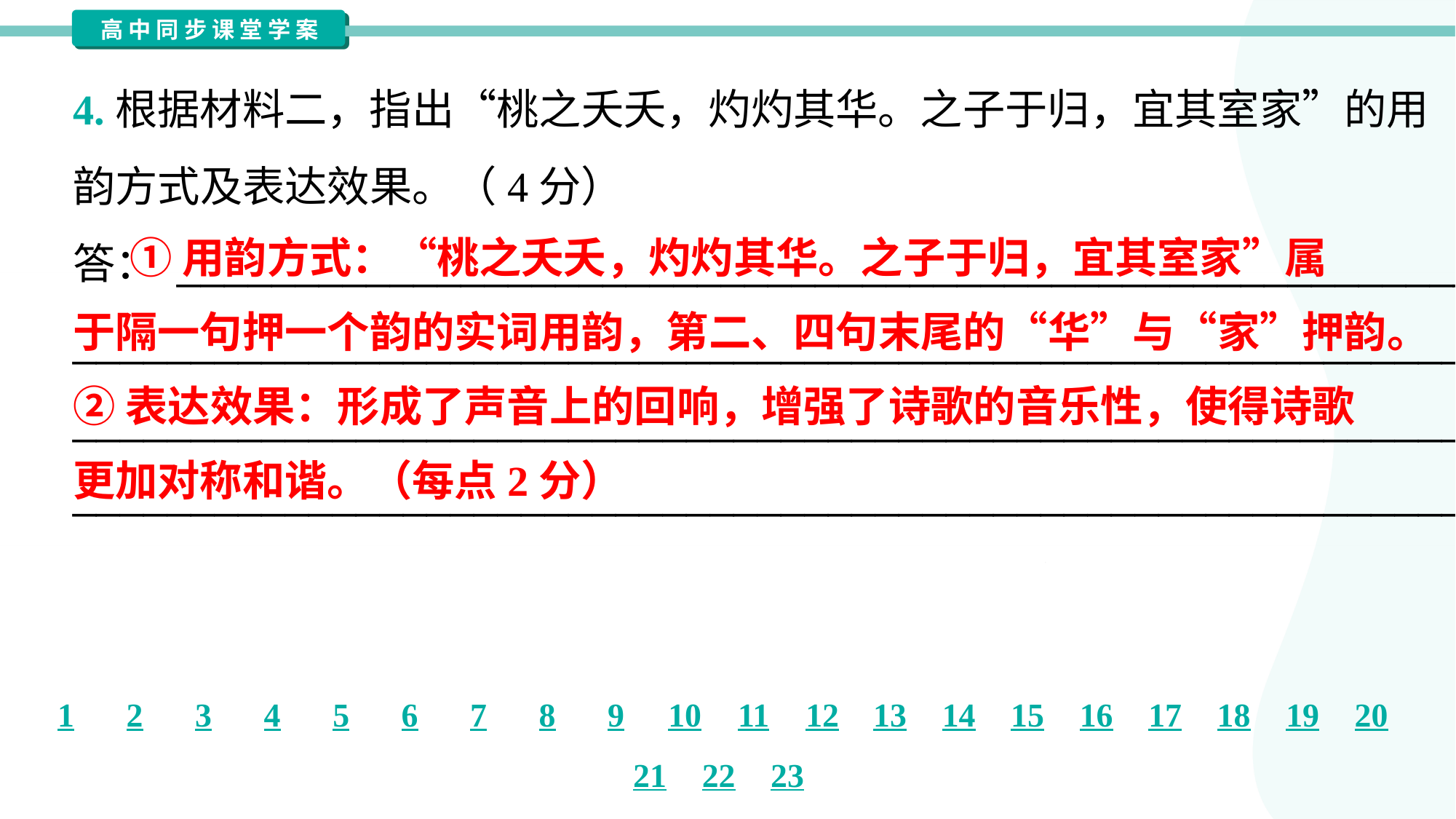

4.根据材料二，指出“桃之夭夭，灼灼其华。之子于归，宜其室家”的用
韵方式及表达效果。（4分）
答： ________________________________________________________
_____________________________________________________________
_____________________________________________________________
_____________________________________________________________
      ①用韵方式：“桃之夭夭，灼灼其华。之子于归，宜其室家”属
于隔一句押一个韵的实词用韵，第二、四句末尾的“华”与“家”押韵。
②表达效果：形成了声音上的回响，增强了诗歌的音乐性，使得诗歌
更加对称和谐。（每点2分）